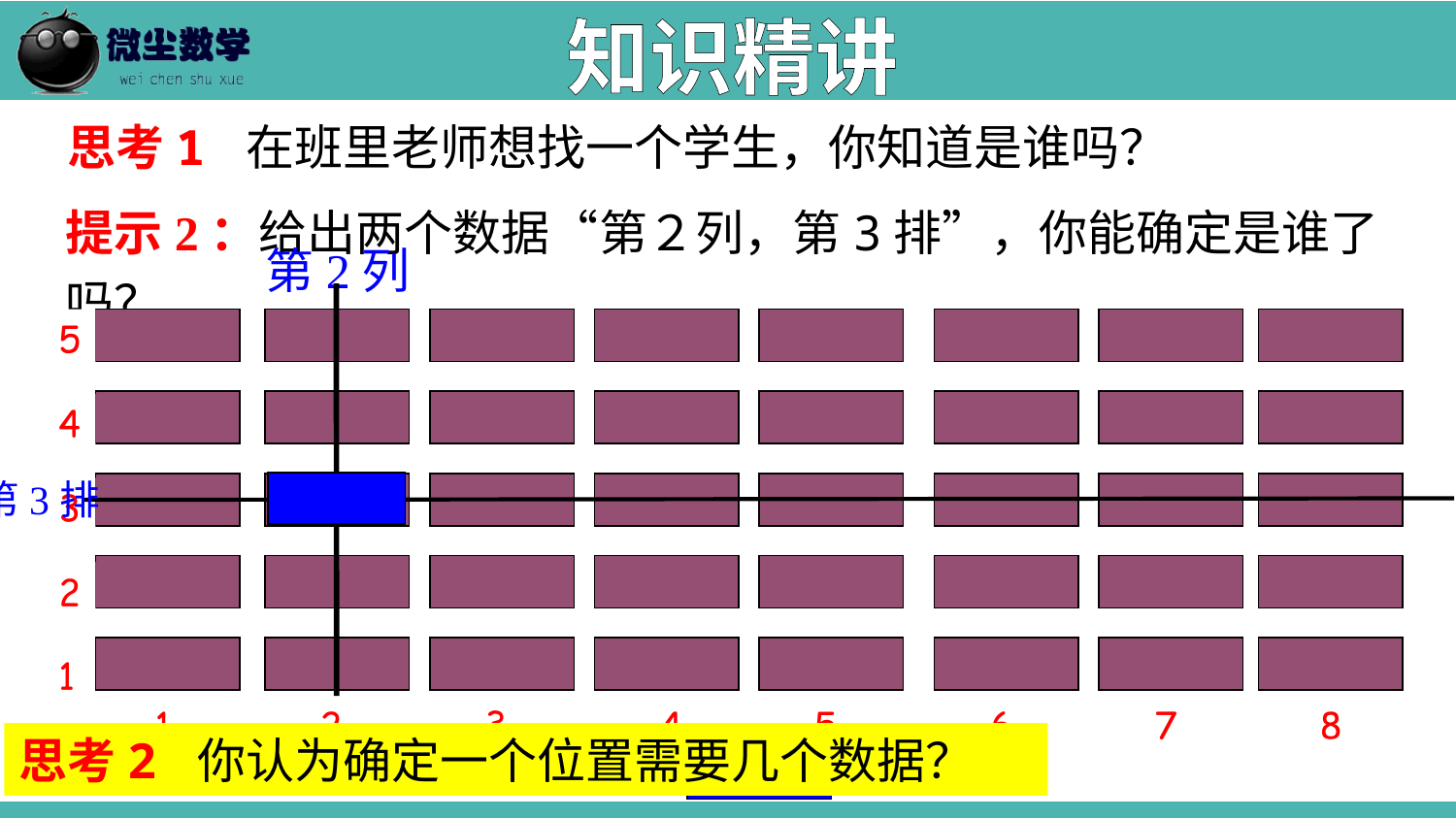

知识精讲
思考1 在班里老师想找一个学生，你知道是谁吗？
提示2：给出两个数据“第２列，第3排”，你能确定是谁了吗？
第2列

5
4
3
2
1

讲台
3
1
2
4
5
6
7
8
第3排

思考2 你认为确定一个位置需要几个数据？